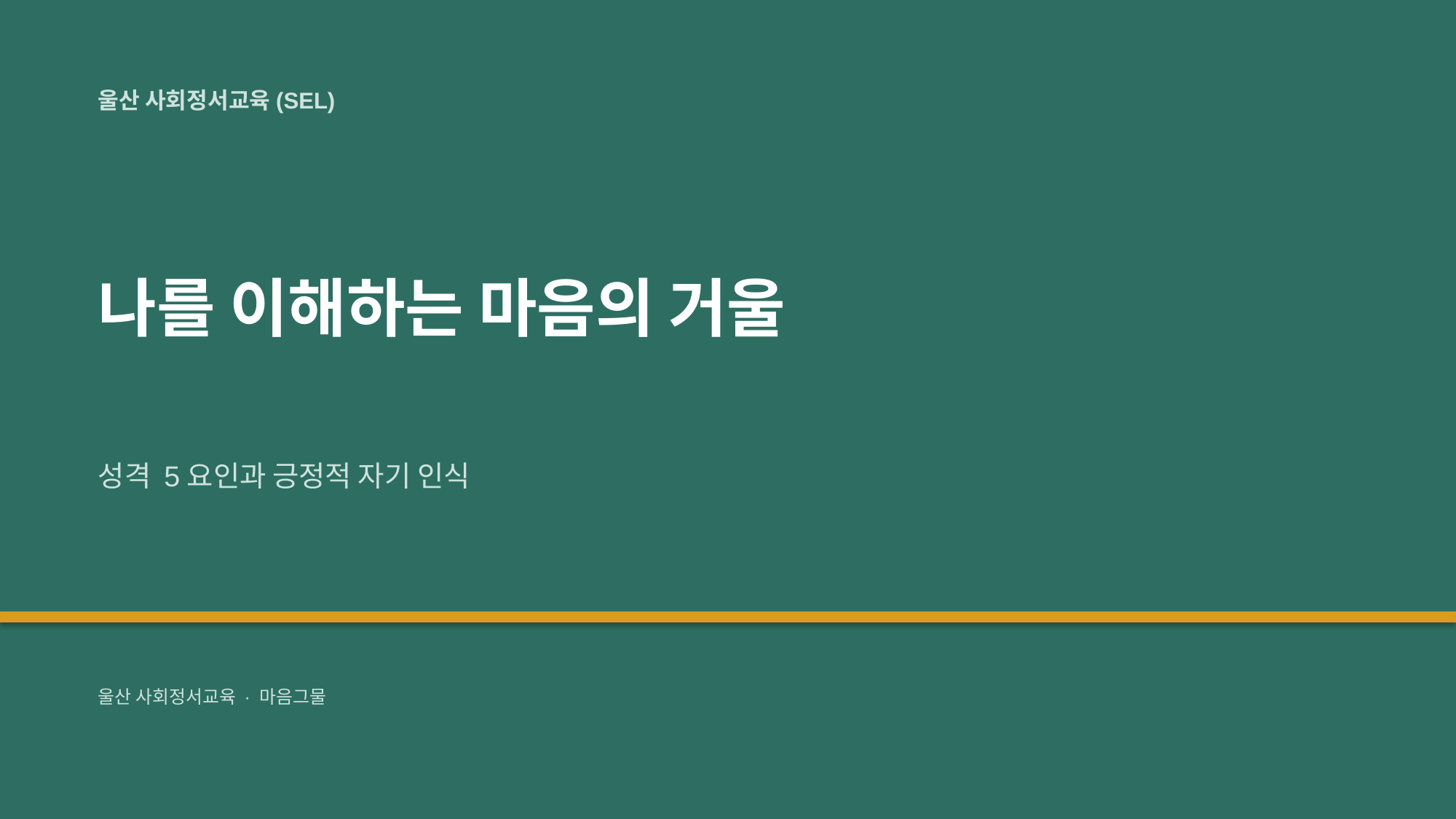

울산 사회정서교육(SEL)
나를 이해하는 마음의 거울
성격 5요인과 긍정적 자기 인식

울산 사회정서교육 · 마음그물